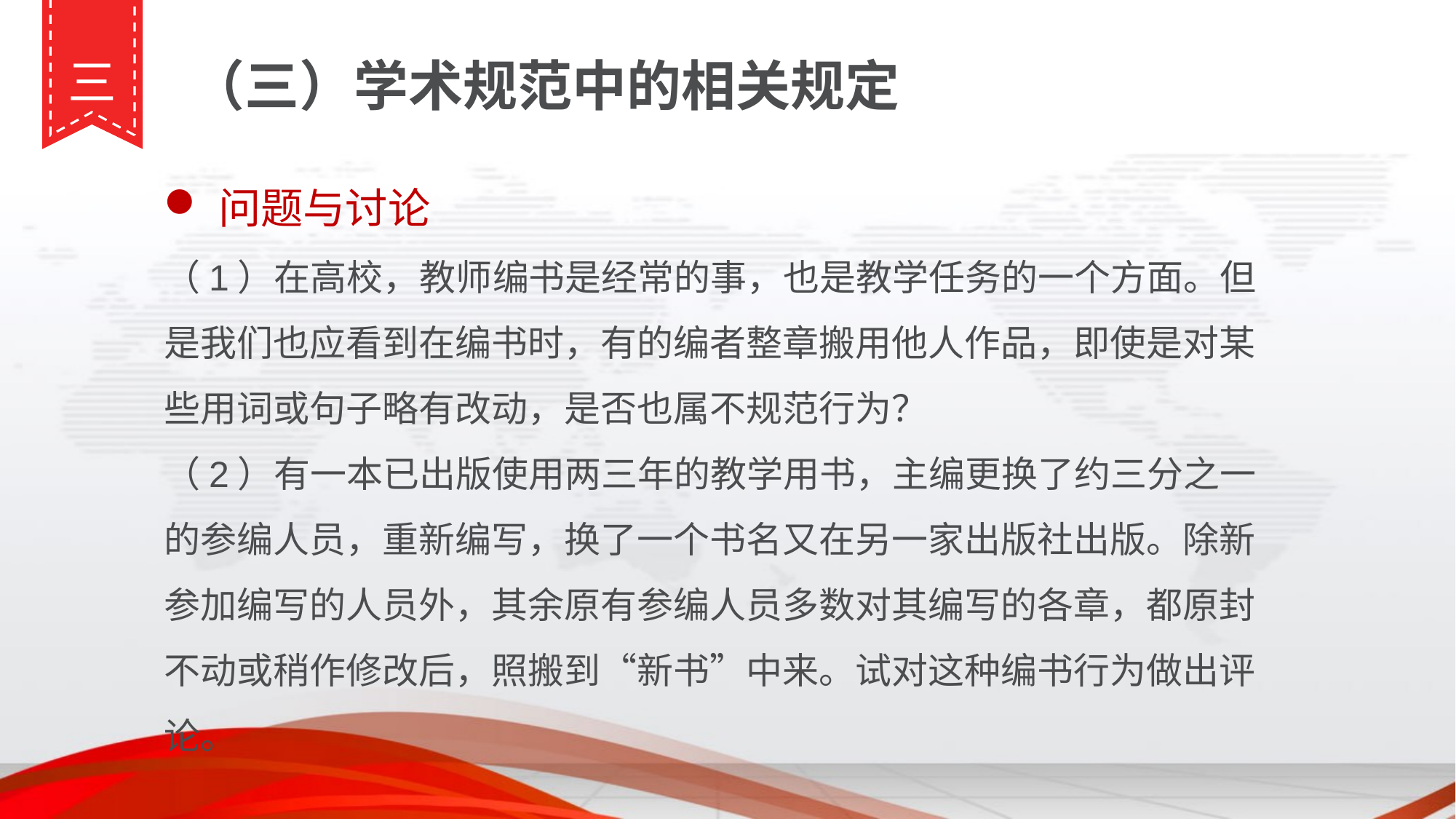

三
（三）学术规范中的相关规定
问题与讨论
（1）在高校，教师编书是经常的事，也是教学任务的一个方面。但是我们也应看到在编书时，有的编者整章搬用他人作品，即使是对某些用词或句子略有改动，是否也属不规范行为？
（2）有一本已出版使用两三年的教学用书，主编更换了约三分之一的参编人员，重新编写，换了一个书名又在另一家出版社出版。除新参加编写的人员外，其余原有参编人员多数对其编写的各章，都原封不动或稍作修改后，照搬到“新书”中来。试对这种编书行为做出评论。